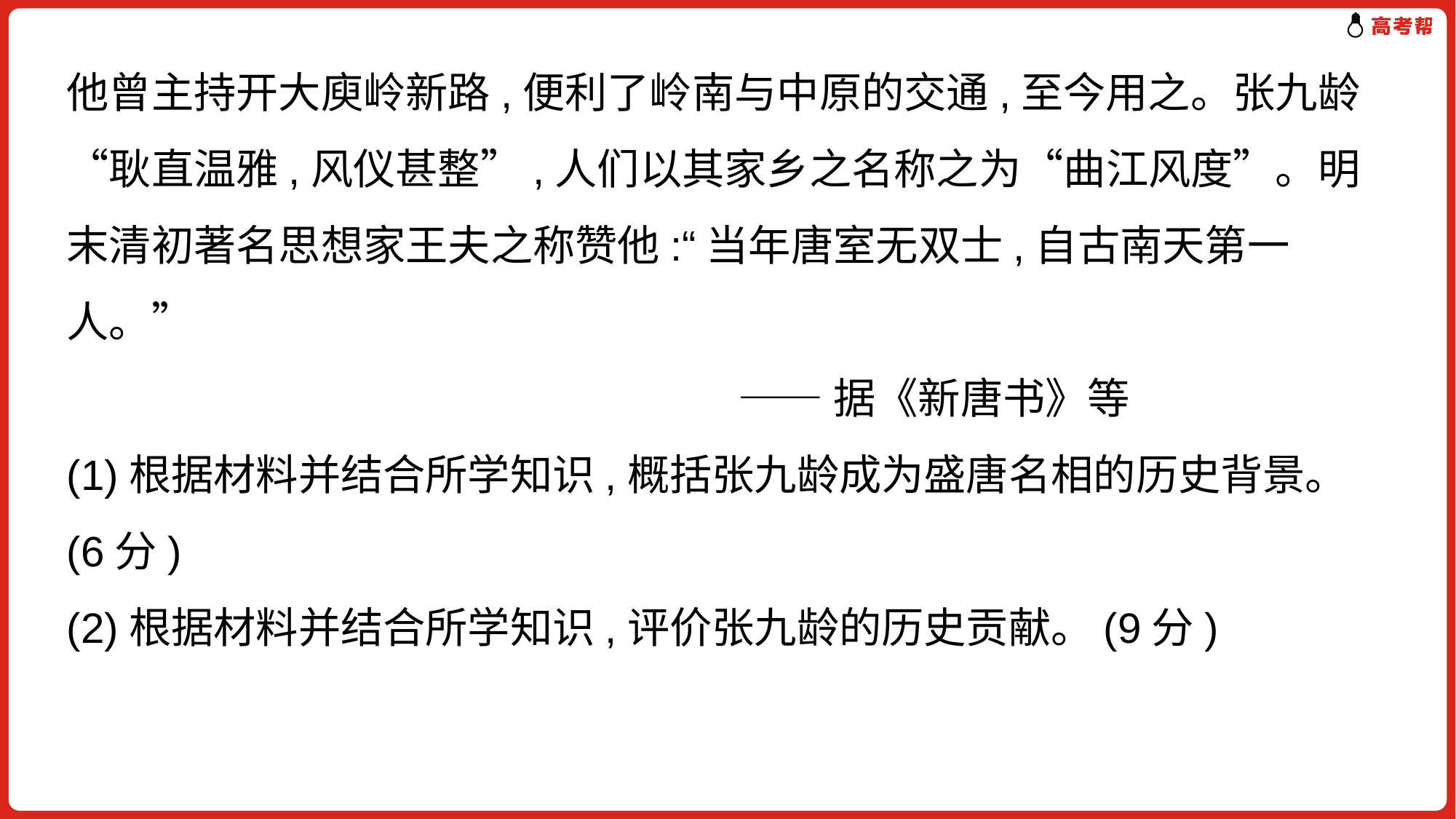

他曾主持开大庾岭新路,便利了岭南与中原的交通,至今用之。张九龄“耿直温雅,风仪甚整”,人们以其家乡之名称之为“曲江风度”。明末清初著名思想家王夫之称赞他:“当年唐室无双士,自古南天第一人。”
                                                                       ——据《新唐书》等
(1)根据材料并结合所学知识,概括张九龄成为盛唐名相的历史背景。(6分)
(2)根据材料并结合所学知识,评价张九龄的历史贡献。(9分)